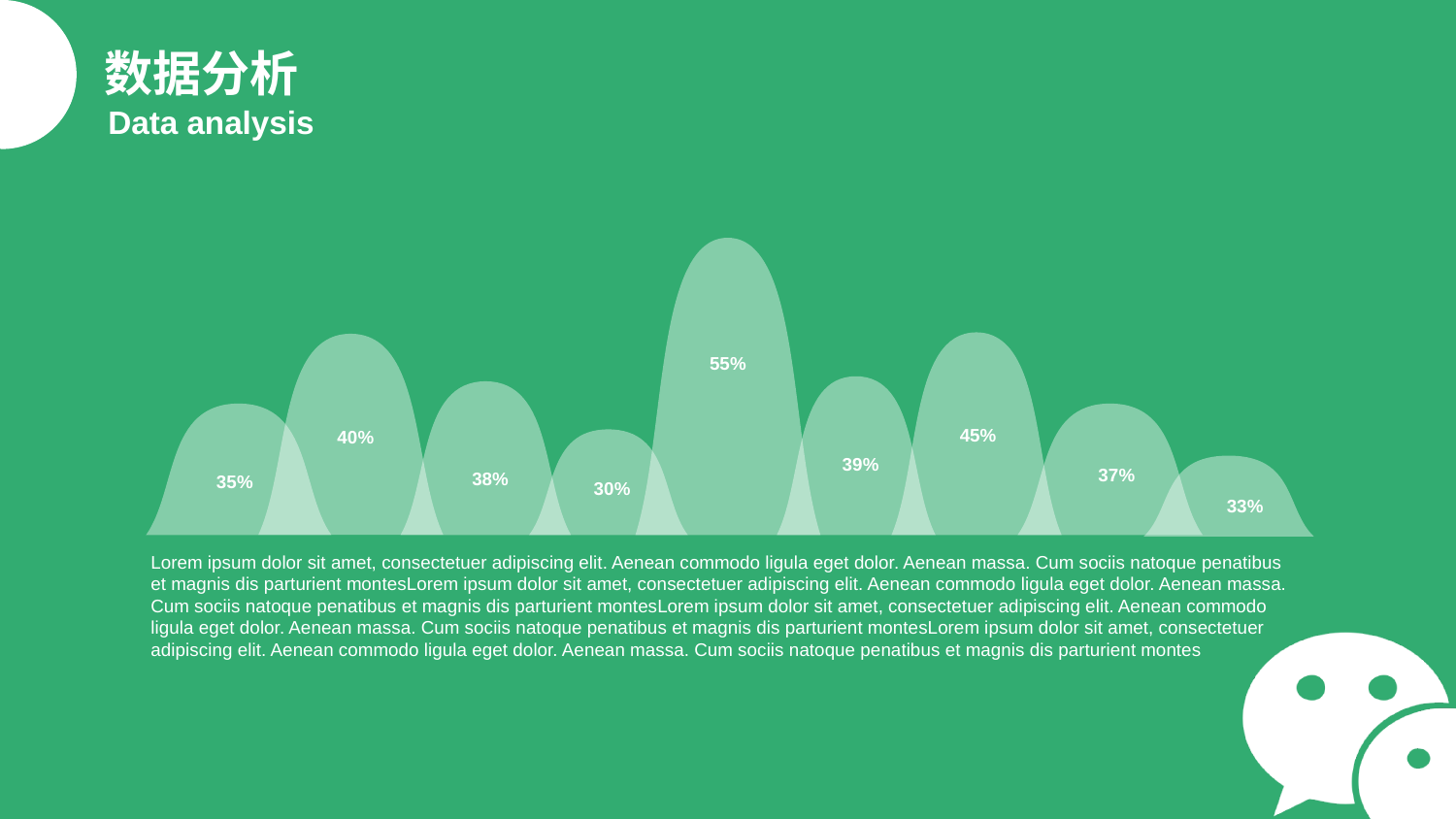

数据分析
Data analysis

55%

45%
40%

39%

37%
38%
35%
30%
33%
Lorem ipsum dolor sit amet, consectetuer adipiscing elit. Aenean commodo ligula eget dolor. Aenean massa. Cum sociis natoque penatibus et magnis dis parturient montesLorem ipsum dolor sit amet, consectetuer adipiscing elit. Aenean commodo ligula eget dolor. Aenean massa. Cum sociis natoque penatibus et magnis dis parturient montesLorem ipsum dolor sit amet, consectetuer adipiscing elit. Aenean commodo ligula eget dolor. Aenean massa. Cum sociis natoque penatibus et magnis dis parturient montesLorem ipsum dolor sit amet, consectetuer adipiscing elit. Aenean commodo ligula eget dolor. Aenean massa. Cum sociis natoque penatibus et magnis dis parturient montes